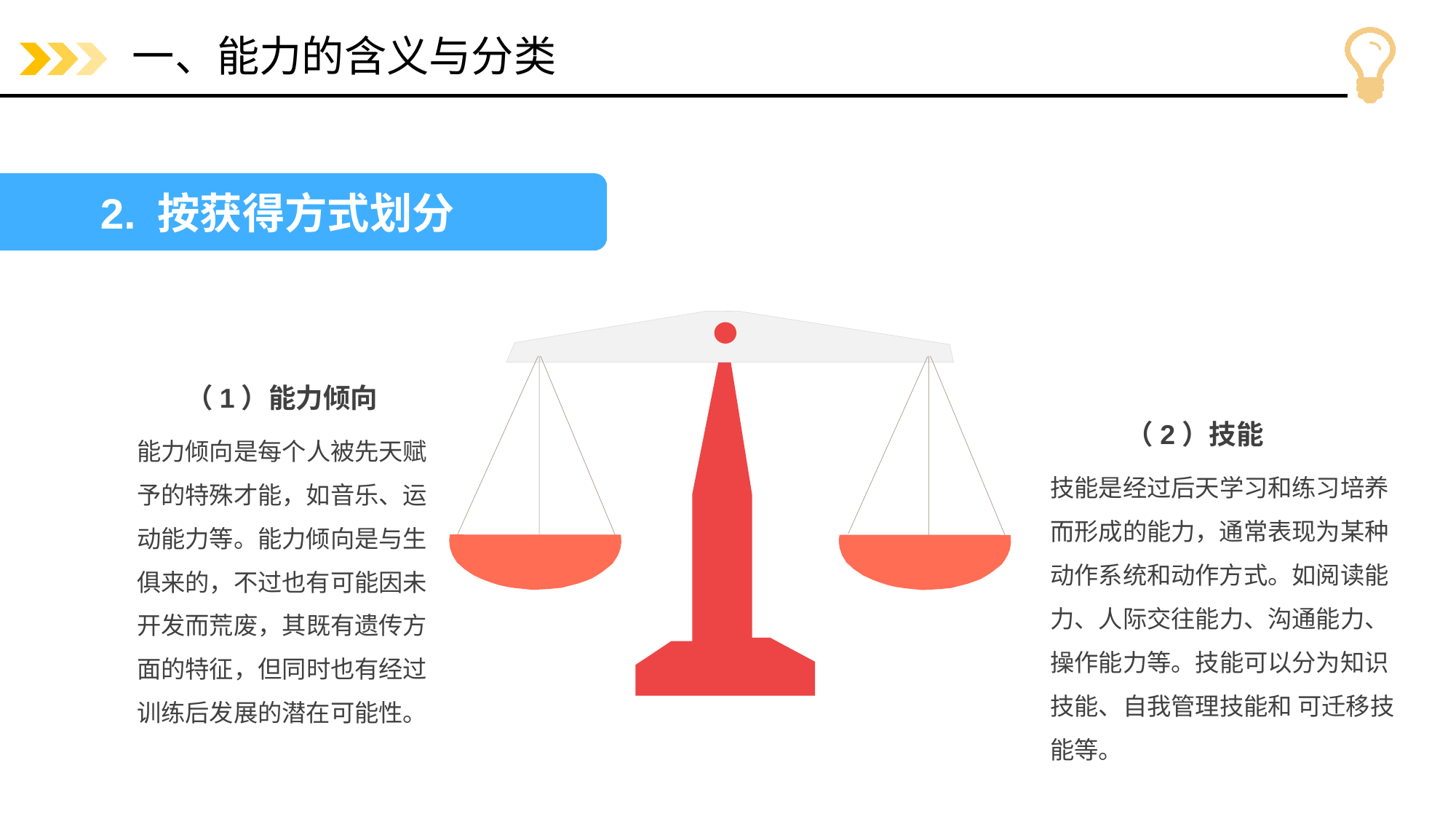

30
# 一、能力的含义与分类
2. 按获得方式划分

（1）能力倾向
（2）技能
能力倾向是每个人被先天赋予的特殊才能，如音乐、运动能力等。能力倾向是与生俱来的，不过也有可能因未开发而荒废，其既有遗传方面的特征，但同时也有经过训练后发展的潜在可能性。
技能是经过后天学习和练习培养而形成的能力，通常表现为某种动作系统和动作方式。如阅读能力、人际交往能力、沟通能力、操作能力等。技能可以分为知识技能、自我管理技能和 可迁移技能等。